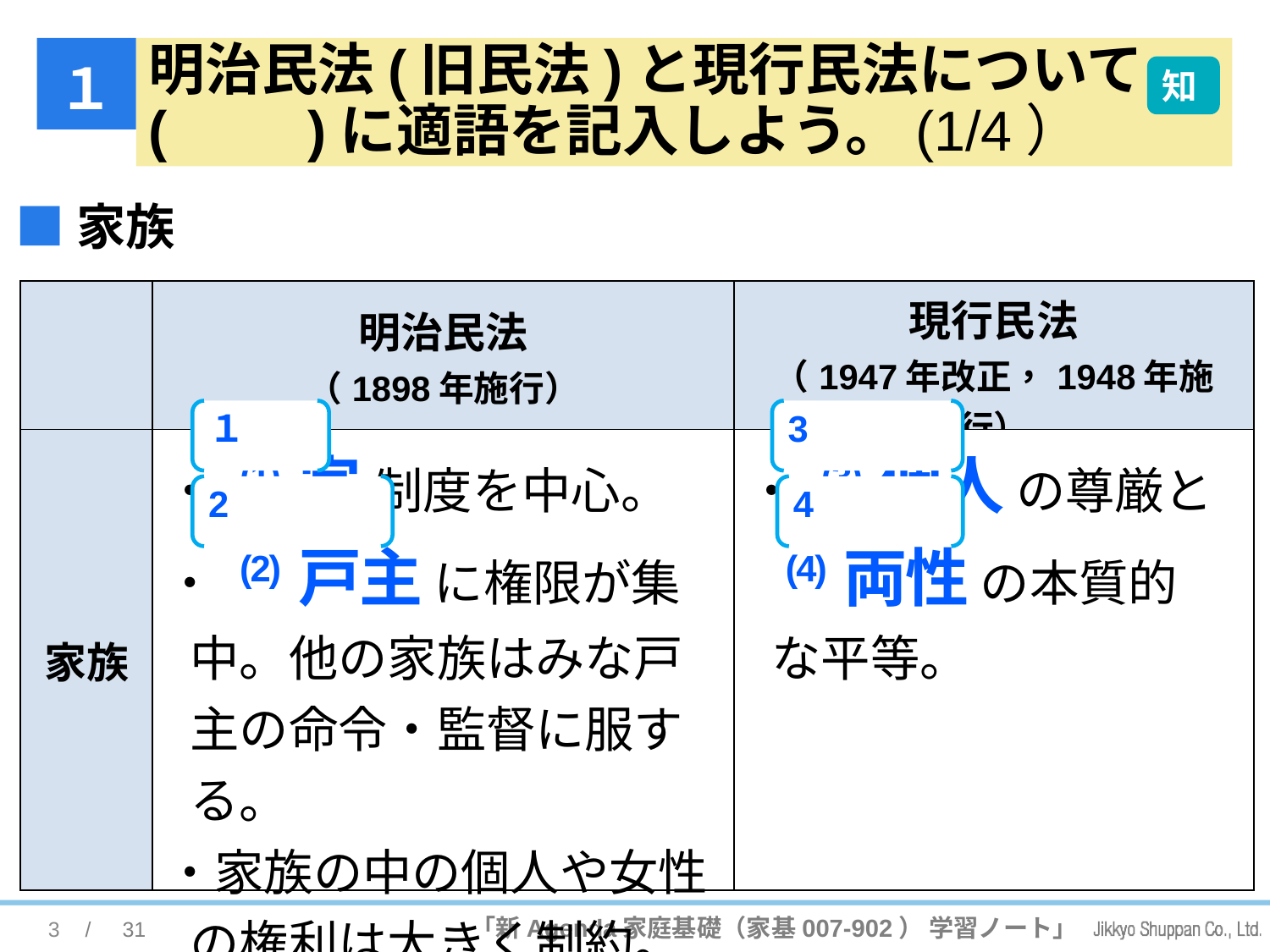

１
# 明治民法(旧民法)と現行民法について (　　)に適語を記入しよう。(1/4）
知
■家族
|  | 明治民法 （1898年施行） | 現行民法 （1947年改正，1948年施行） |
| --- | --- | --- |
| 家族 | ・ (1) 家 制度を中心。 ・ (2) 戸主 に権限が集中。他の家族はみな戸主の命令・監督に服する。 ・家族の中の個人や女性の権利は大きく制約。 | ・ (3) 個人 の尊厳と (4) 両性 の本質的 な平等。 |
１
3
2
4
3